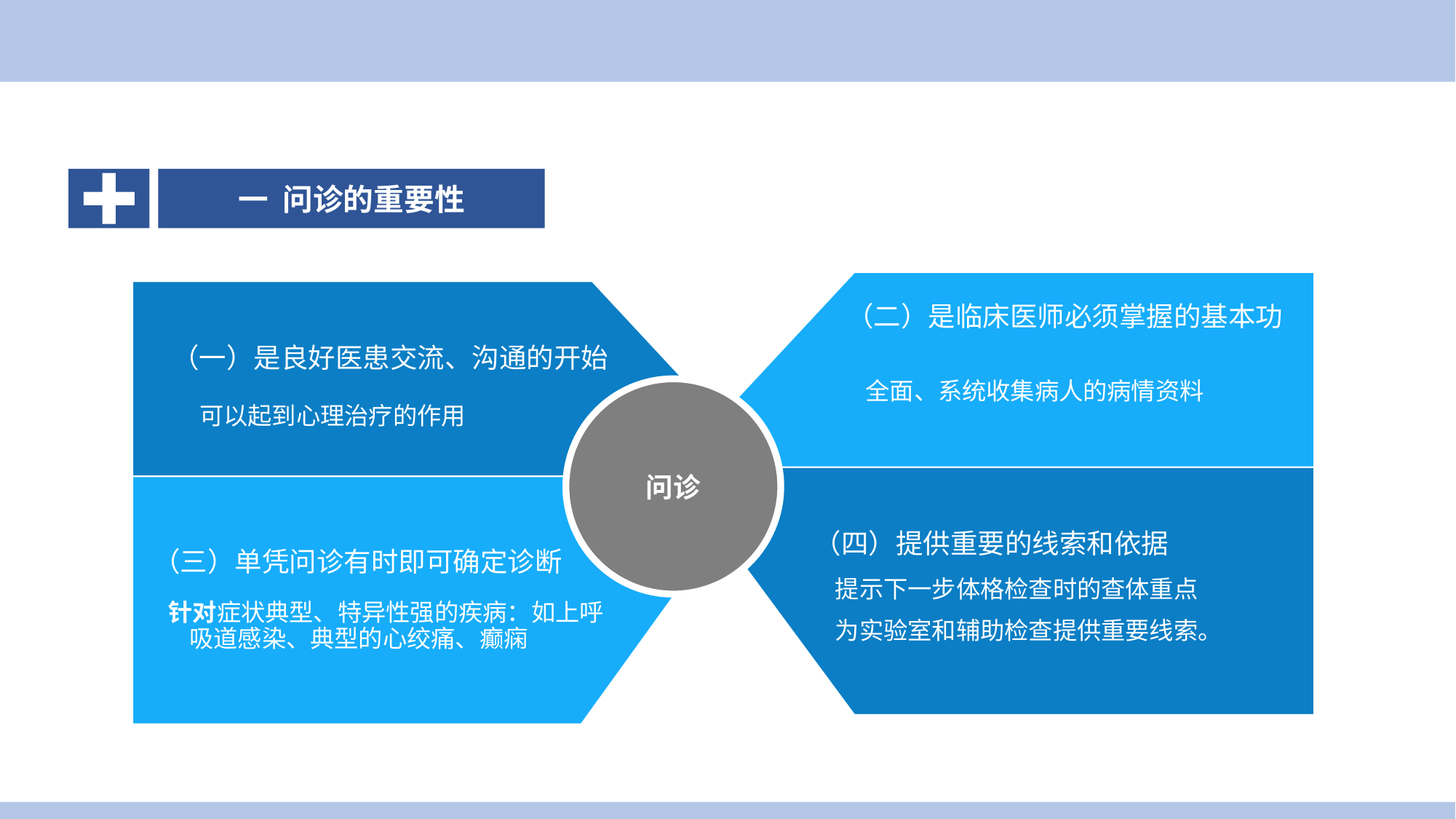

案例导入

一  问诊的重要性

（二）是临床医师必须掌握的基本功

（一）是良好医患交流、沟通的开始
（一）是良好医患交流、沟通的开始
问诊
全面、系统收集病人的病情资料
可以起到心理治疗的作用
全面、系统收集病人的病情资料
可以起到心理治疗的作用

（四）提供重要的线索和依据

（三）单凭问诊有时即可确定诊断
（三）单凭问诊有时即可确定诊断
提示下一步体格检查时的查体重点
为实验室和辅助检查提供重要线索。
 针对症状典型、特异性强的疾病：如上呼吸道感染、典型的心绞痛、癫痫
 针对症状典型、特异性强的疾病：如上呼吸道感染、典型的心绞痛、癫痫